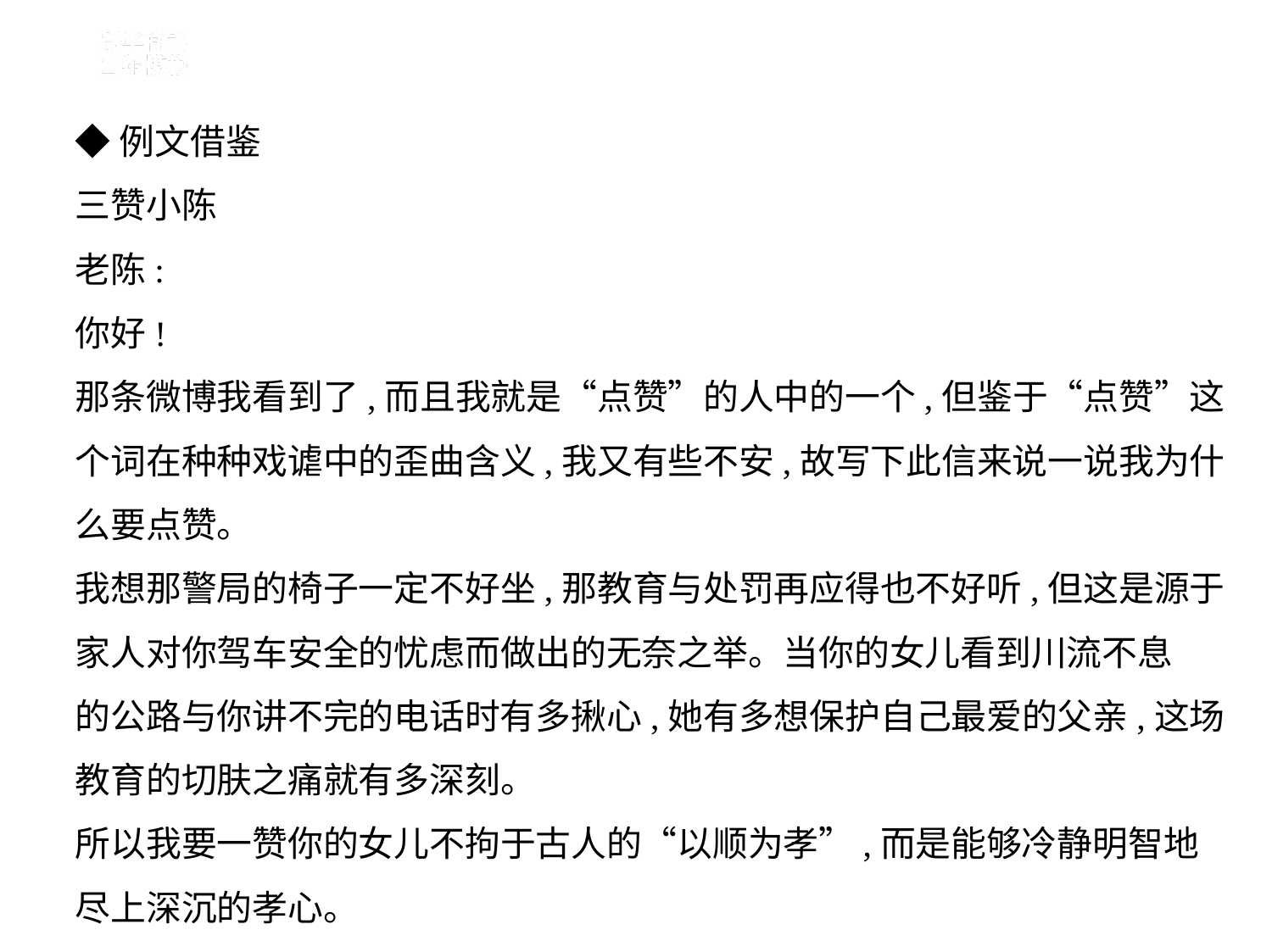

◆例文借鉴
三赞小陈
老陈:
你好!
那条微博我看到了,而且我就是“点赞”的人中的一个,但鉴于“点赞”这
个词在种种戏谑中的歪曲含义,我又有些不安,故写下此信来说一说我为什
么要点赞。
我想那警局的椅子一定不好坐,那教育与处罚再应得也不好听,但这是源于
家人对你驾车安全的忧虑而做出的无奈之举。当你的女儿看到川流不息
的公路与你讲不完的电话时有多揪心,她有多想保护自己最爱的父亲,这场
教育的切肤之痛就有多深刻。
所以我要一赞你的女儿不拘于古人的“以顺为孝”,而是能够冷静明智地
尽上深沉的孝心。